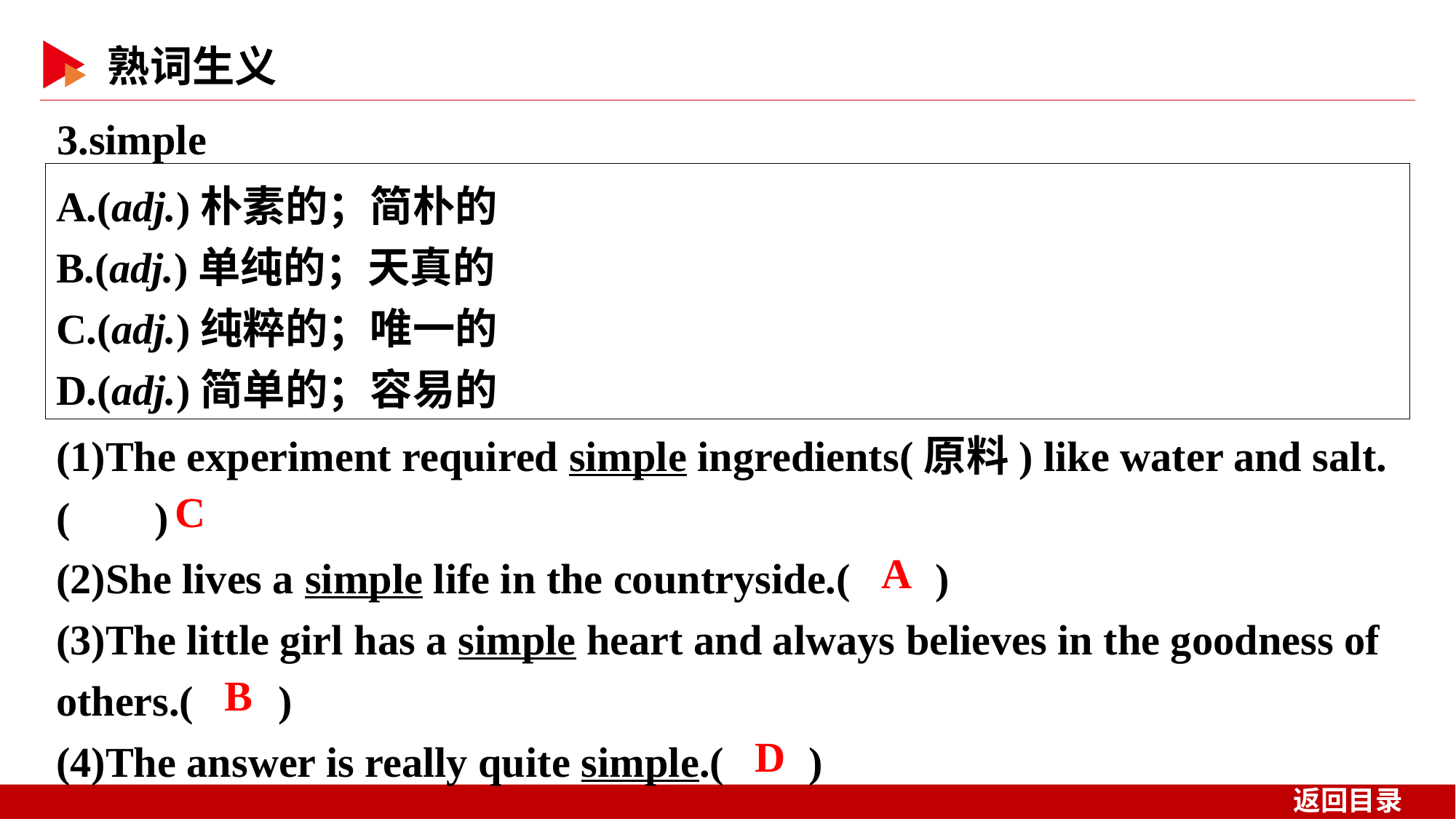

3.simple
A.(adj.)朴素的；简朴的
B.(adj.)单纯的；天真的
C.(adj.)纯粹的；唯一的
D.(adj.)简单的；容易的
(1)The experiment required simple ingredients(原料) like water and salt.(        )
(2)She lives a simple life in the countryside.(        )
(3)The little girl has a simple heart and always believes in the goodness of others.(        )
(4)The answer is really quite simple.(        )
   C
   A
   B
   D